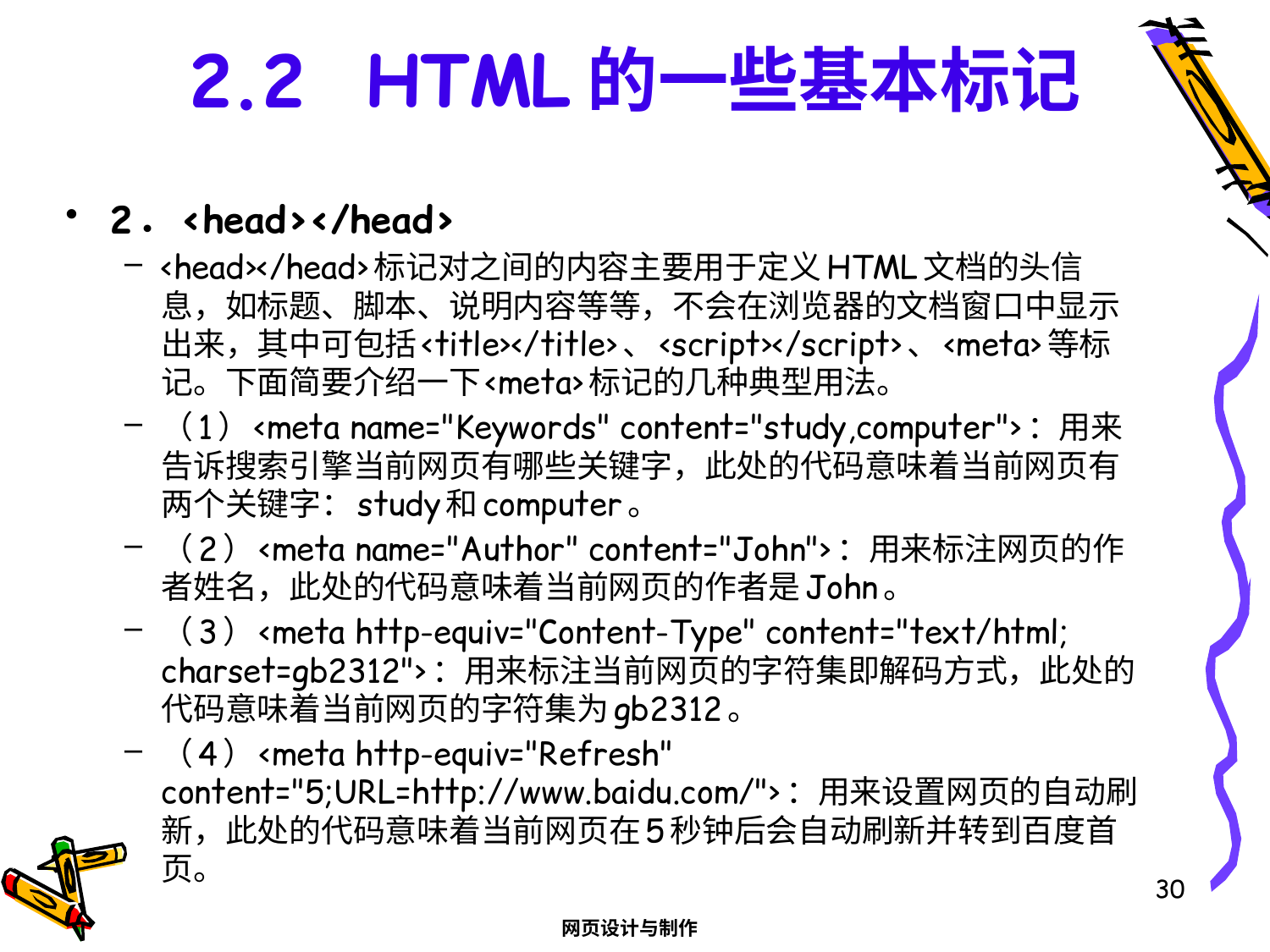

# 2.2  HTML的一些基本标记
2．<head></head>
<head></head>标记对之间的内容主要用于定义HTML文档的头信息，如标题、脚本、说明内容等等，不会在浏览器的文档窗口中显示出来，其中可包括<title></title>、<script></script>、<meta>等标记。下面简要介绍一下<meta>标记的几种典型用法。
（1）<meta name="Keywords" content="study,computer">：用来告诉搜索引擎当前网页有哪些关键字，此处的代码意味着当前网页有两个关键字：study和computer。
（2）<meta name="Author" content="John">：用来标注网页的作者姓名，此处的代码意味着当前网页的作者是John。
（3）<meta http-equiv="Content-Type" content="text/html; charset=gb2312">：用来标注当前网页的字符集即解码方式，此处的代码意味着当前网页的字符集为gb2312。
（4）<meta http-equiv="Refresh" content="5;URL=http://www.baidu.com/">：用来设置网页的自动刷新，此处的代码意味着当前网页在5秒钟后会自动刷新并转到百度首页。
30
网页设计与制作